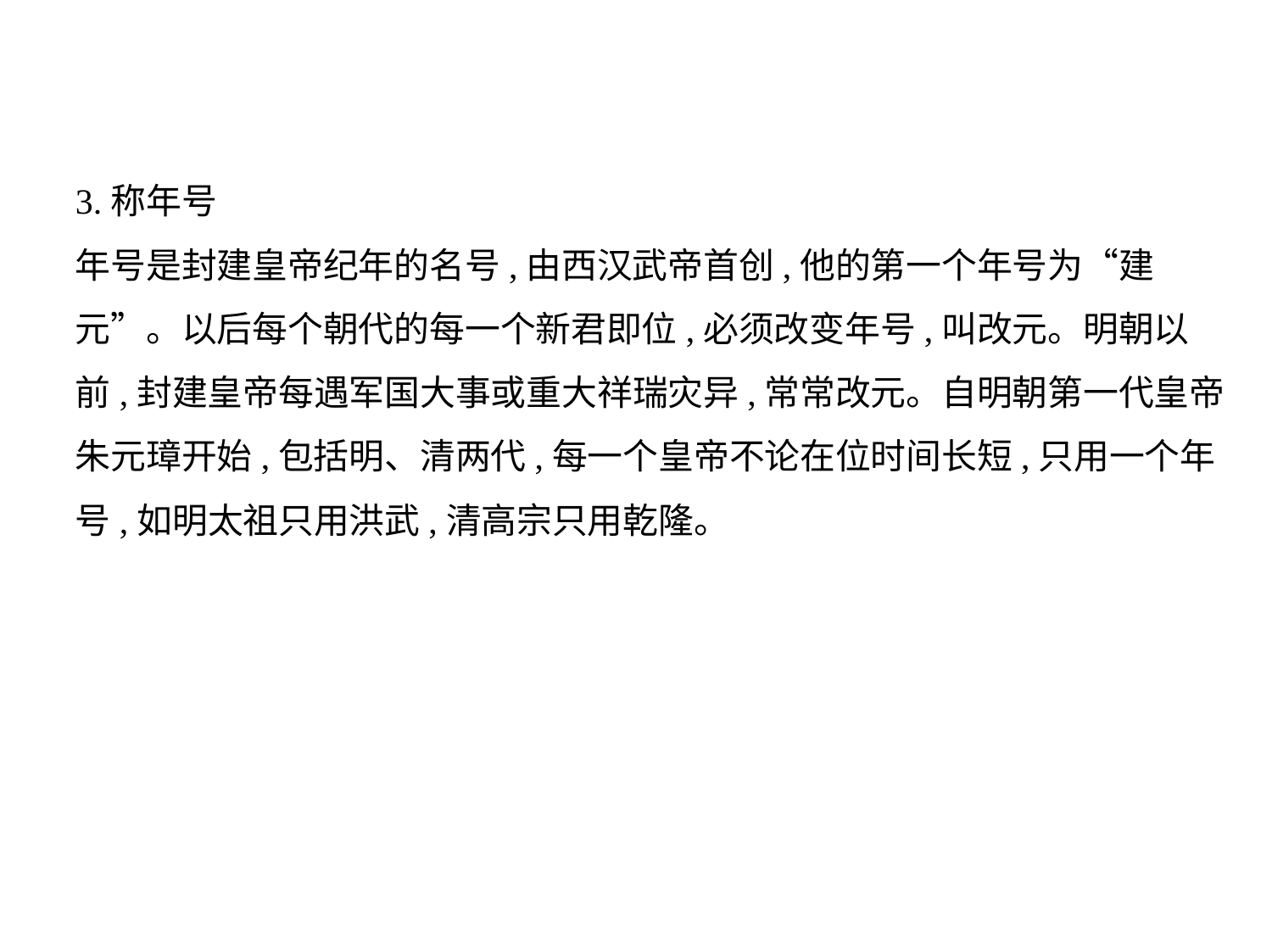

3.称年号
年号是封建皇帝纪年的名号,由西汉武帝首创,他的第一个年号为“建
元”。以后每个朝代的每一个新君即位,必须改变年号,叫改元。明朝以
前,封建皇帝每遇军国大事或重大祥瑞灾异,常常改元。自明朝第一代皇帝
朱元璋开始,包括明、清两代,每一个皇帝不论在位时间长短,只用一个年
号,如明太祖只用洪武,清高宗只用乾隆。